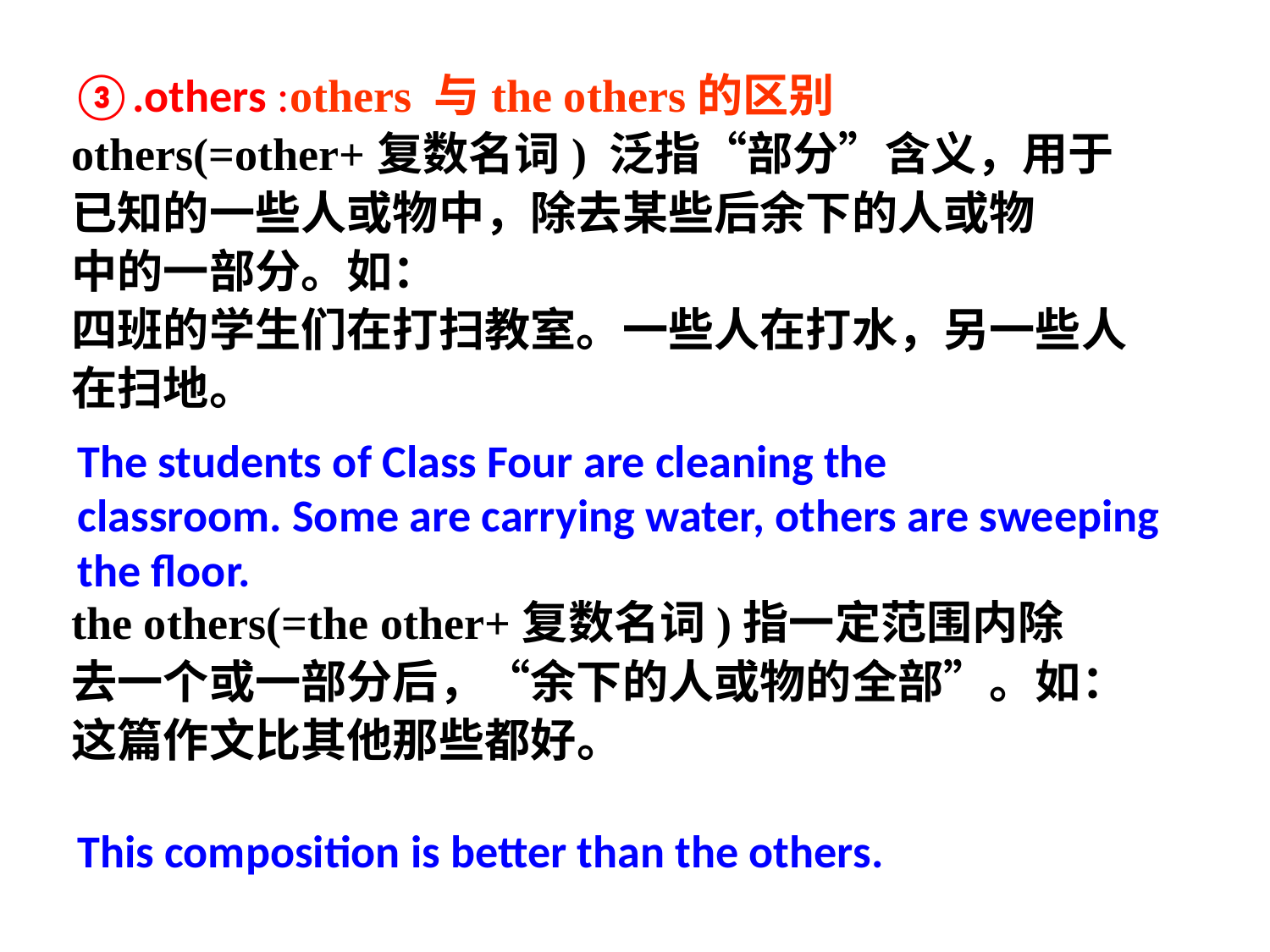

③.others :others 与the others的区别
others(=other+复数名词) 泛指“部分”含义，用于
已知的一些人或物中，除去某些后余下的人或物
中的一部分。如：
四班的学生们在打扫教室。一些人在打水，另一些人
在扫地。

the others(=the other+复数名词)指一定范围内除
去一个或一部分后，“余下的人或物的全部”。如：
这篇作文比其他那些都好。

The students of Class Four are cleaning the
classroom. Some are carrying water, others are sweeping the floor.
This composition is better than the others.